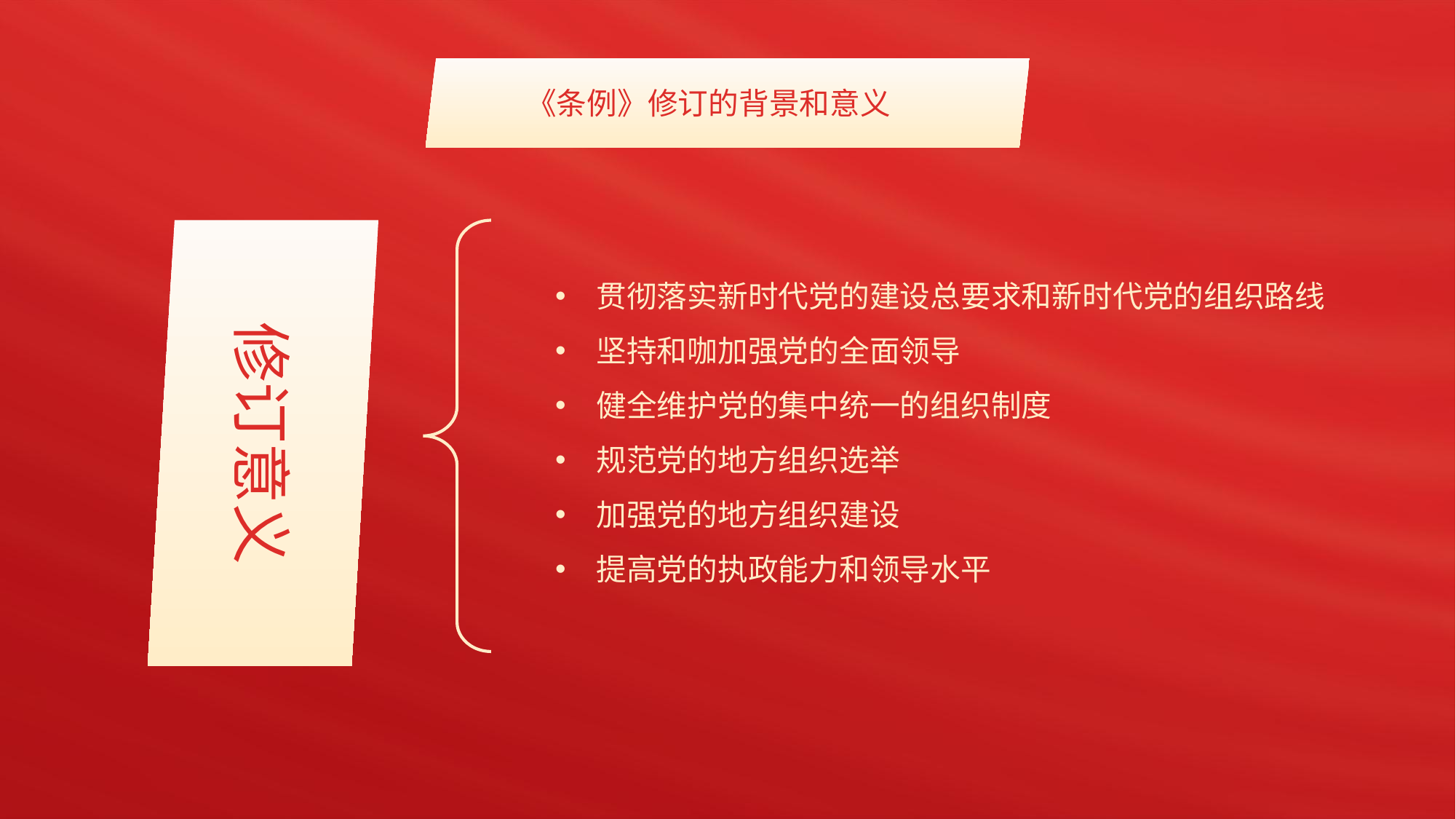

《条例》修订的背景和意义

修订意义

贯彻落实新时代党的建设总要求和新时代党的组织路线
坚持和咖加强党的全面领导
健全维护党的集中统一的组织制度
规范党的地方组织选举
加强党的地方组织建设
提高党的执政能力和领导水平